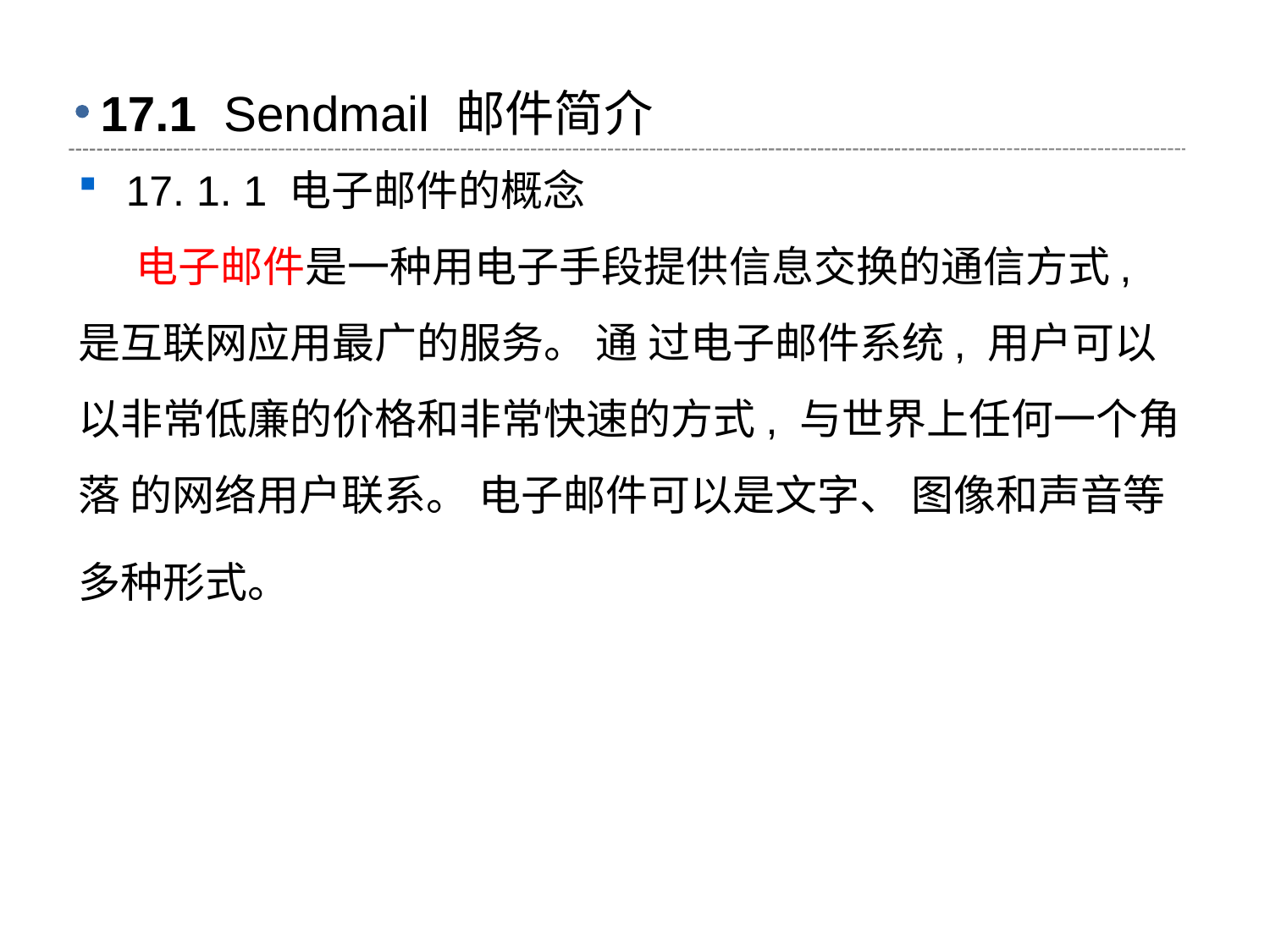

# 17.1  Sendmail 邮件简介

17. 1. 1 电子邮件的概念
     电子邮件是一种用电子手段提供信息交换的通信方式, 是互联网应用最广的服务。 通 过电子邮件系统, 用户可以以非常低廉的价格和非常快速的方式, 与世界上任何一个角落 的网络用户联系。 电子邮件可以是文字、 图像和声音等多种形式。